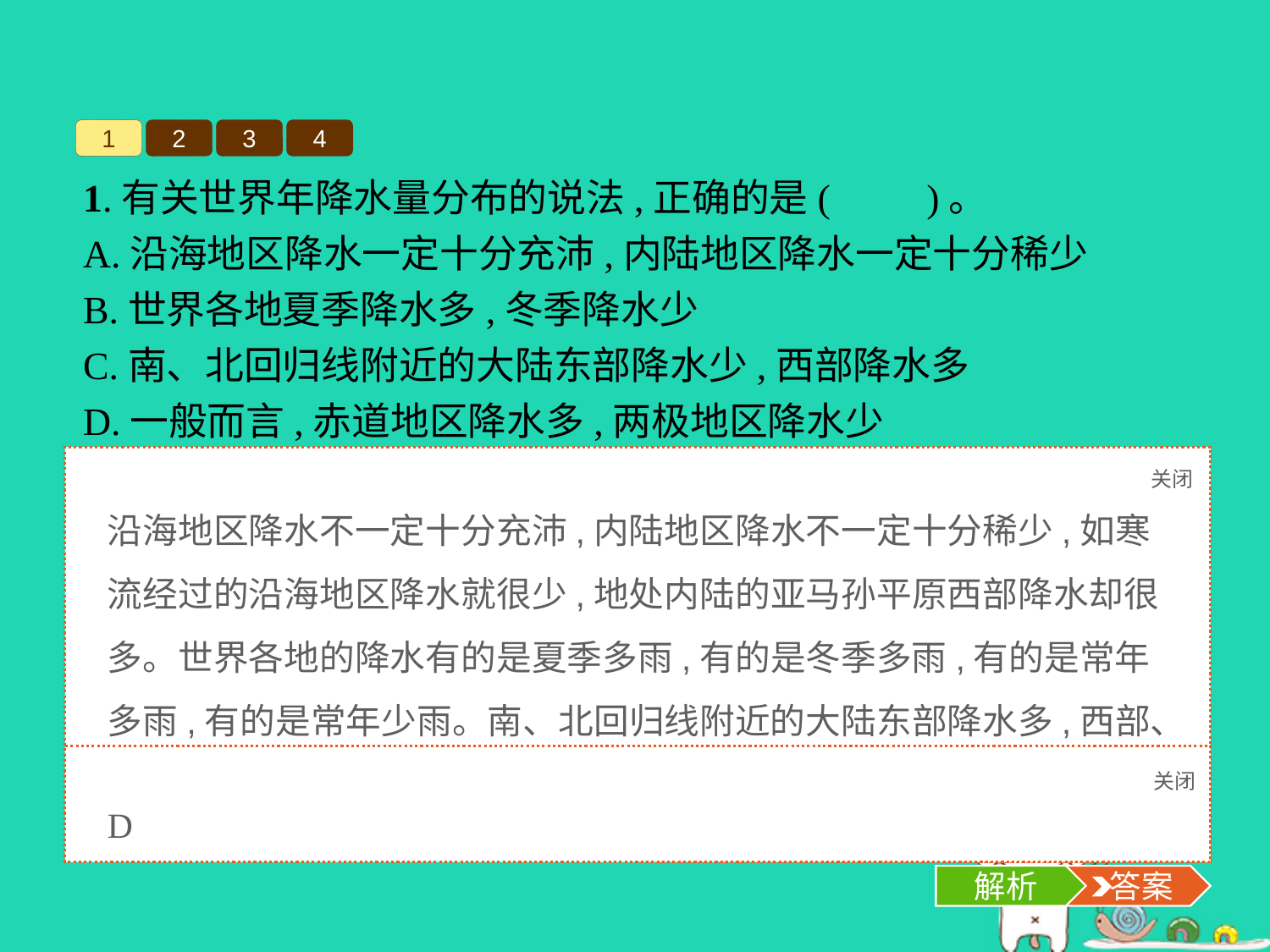

1
2
3
4
1.有关世界年降水量分布的说法,正确的是(　　)。
A.沿海地区降水一定十分充沛,内陆地区降水一定十分稀少
B.世界各地夏季降水多,冬季降水少
C.南、北回归线附近的大陆东部降水少,西部降水多
D.一般而言,赤道地区降水多,两极地区降水少

关闭
解析

沿海地区降水不一定十分充沛,内陆地区降水不一定十分稀少,如寒流经过的沿海地区降水就很少,地处内陆的亚马孙平原西部降水却很多。世界各地的降水有的是夏季多雨,有的是冬季多雨,有的是常年多雨,有的是常年少雨。南、北回归线附近的大陆东部降水多,西部、内部降水少。一般而言,赤道及其两侧地区降水多,两极地区降水少。

关闭
解析
  答案

D
解析
  答案